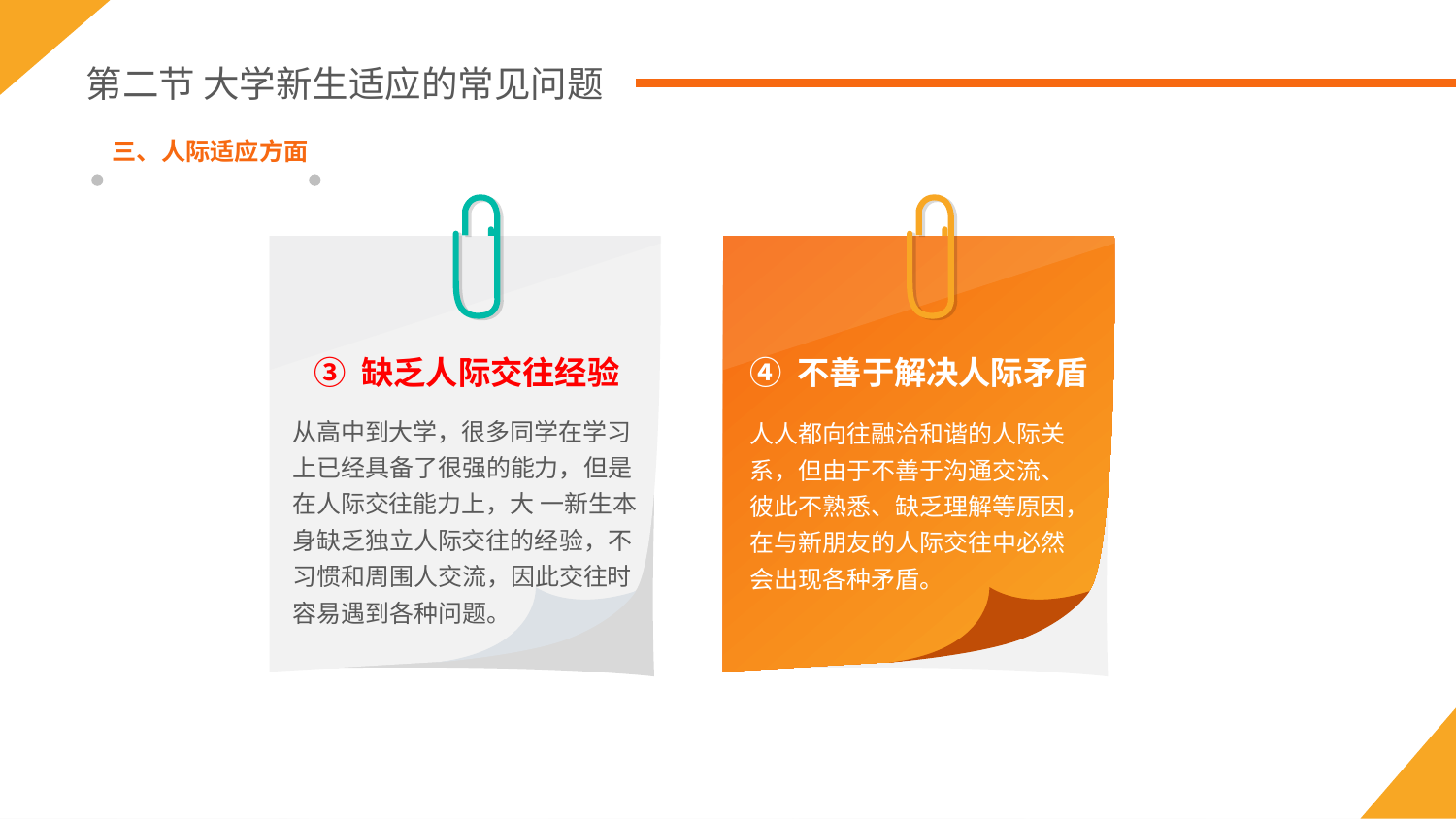

第二节 大学新生适应的常见问题
三、人际适应方面

③ 缺乏人际交往经验
从高中到大学，很多同学在学习上已经具备了很强的能力，但是在人际交往能力上，大 一新生本身缺乏独立人际交往的经验，不习惯和周围人交流，因此交往时容易遇到各种问题。

④ 不善于解决人际矛盾
人人都向往融洽和谐的人际关系，但由于不善于沟通交流、彼此不熟悉、缺乏理解等原因，在与新朋友的人际交往中必然会出现各种矛盾。